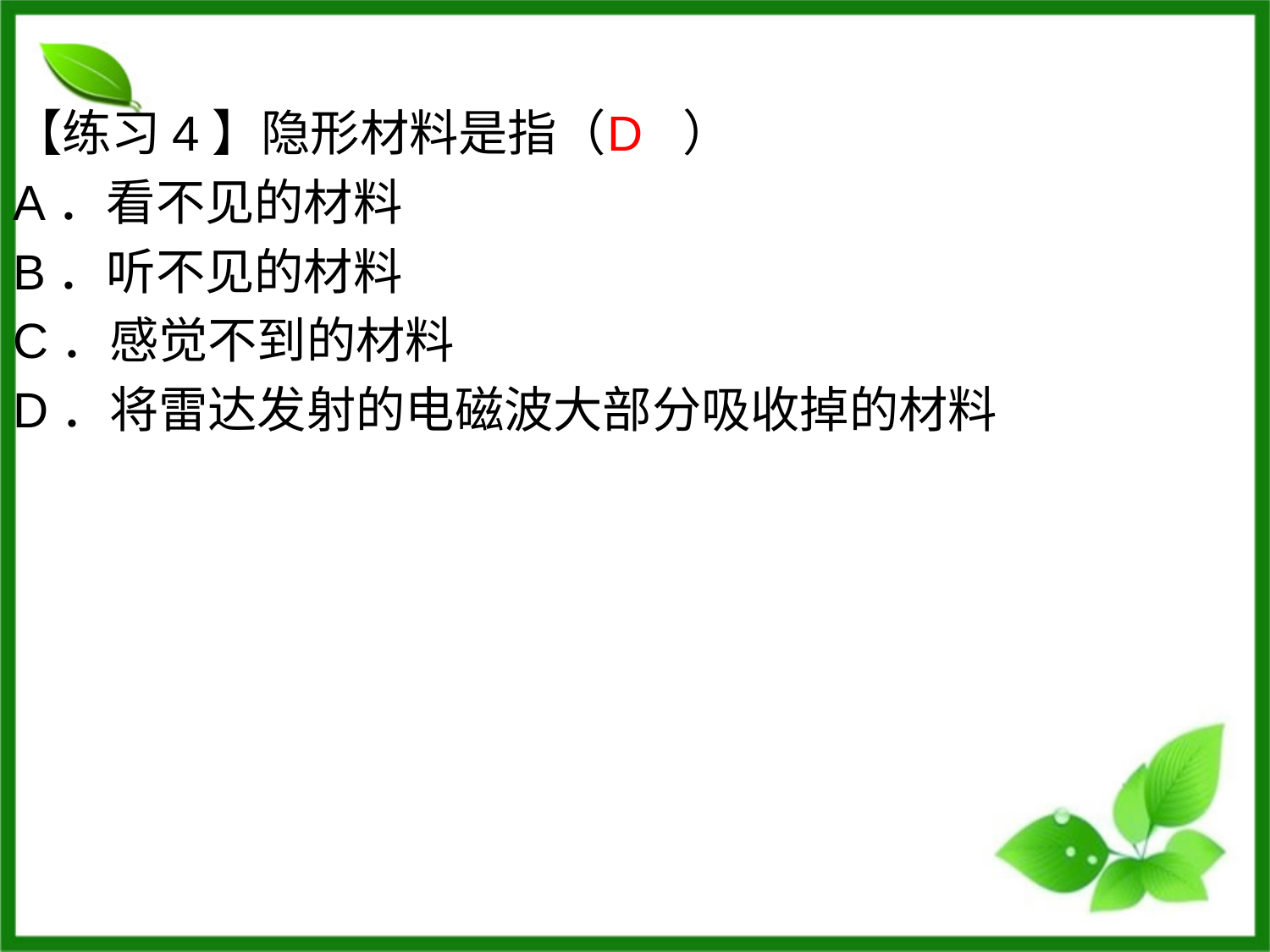

【练习4】隐形材料是指（       ）
A．看不见的材料
B．听不见的材料
C．感觉不到的材料
D．将雷达发射的电磁波大部分吸收掉的材料
D